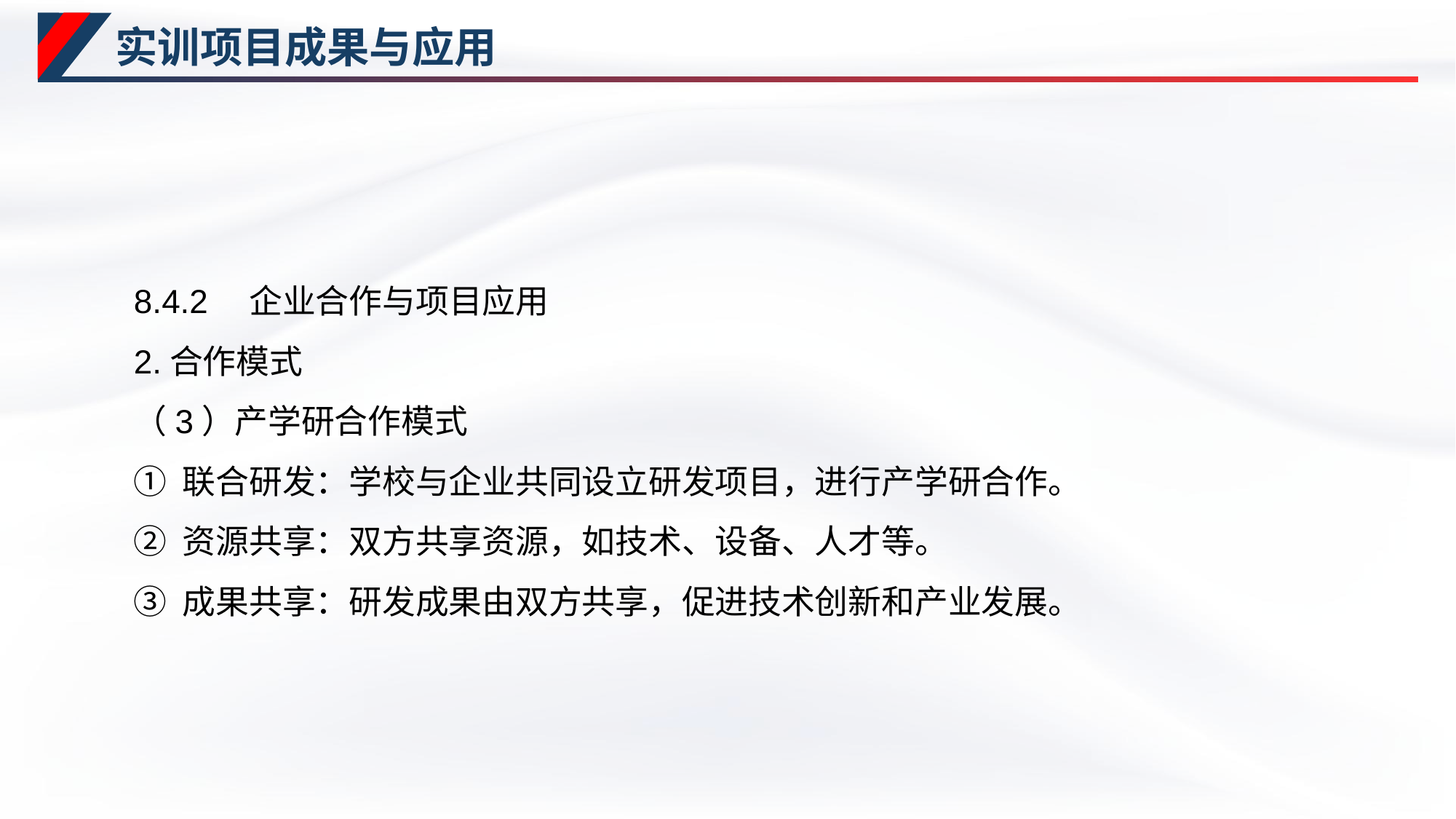

# 实训项目成果与应用
8.4.2　企业合作与项目应用
2.合作模式
（3）产学研合作模式
① 联合研发：学校与企业共同设立研发项目，进行产学研合作。
② 资源共享：双方共享资源，如技术、设备、人才等。
③ 成果共享：研发成果由双方共享，促进技术创新和产业发展。